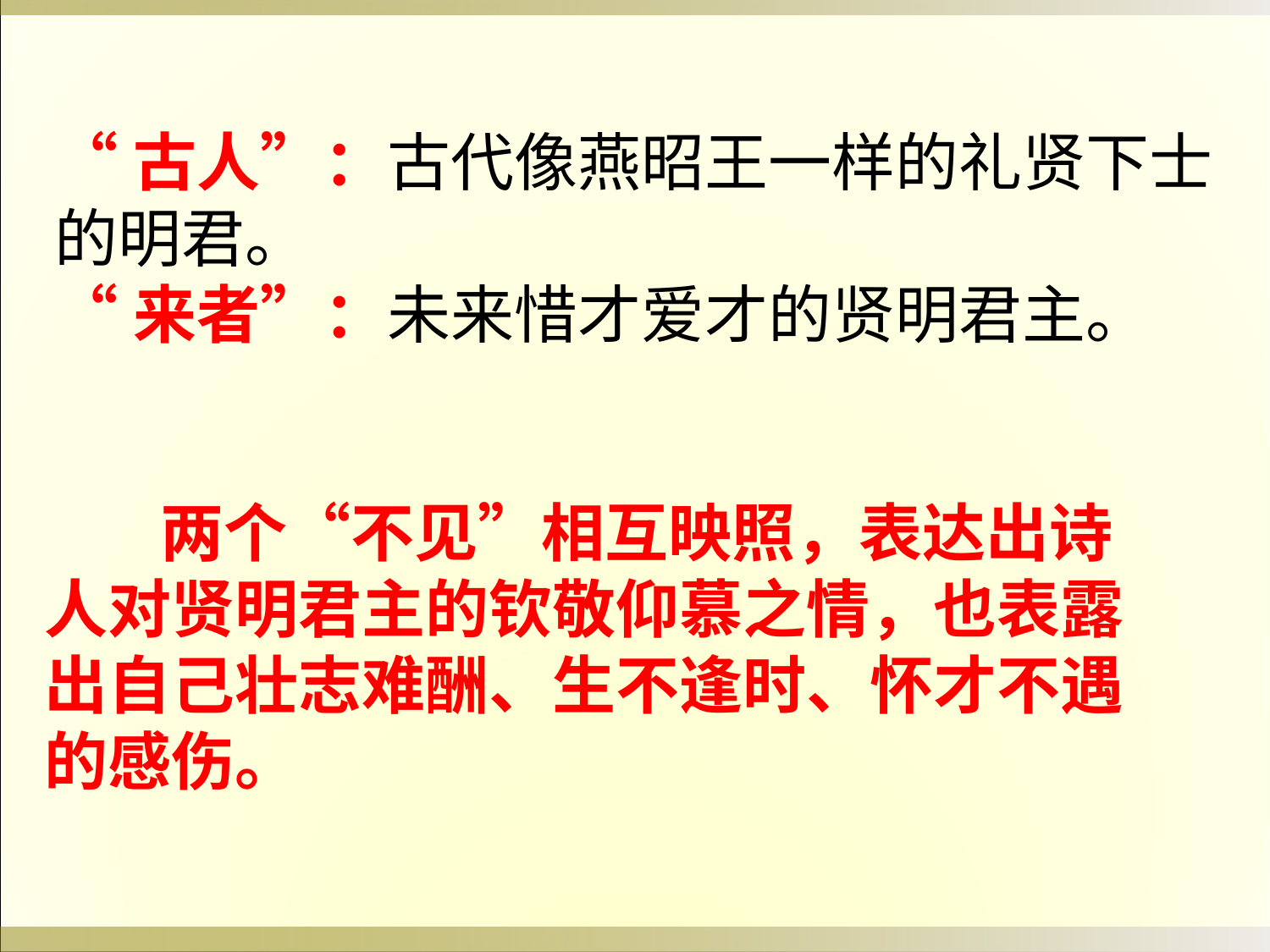

“古人”：古代像燕昭王一样的礼贤下士的明君。
“来者”：未来惜才爱才的贤明君主。
       两个“不见”相互映照，表达出诗人对贤明君主的钦敬仰慕之情，也表露出自己壮志难酬、生不逢时、怀才不遇的感伤。